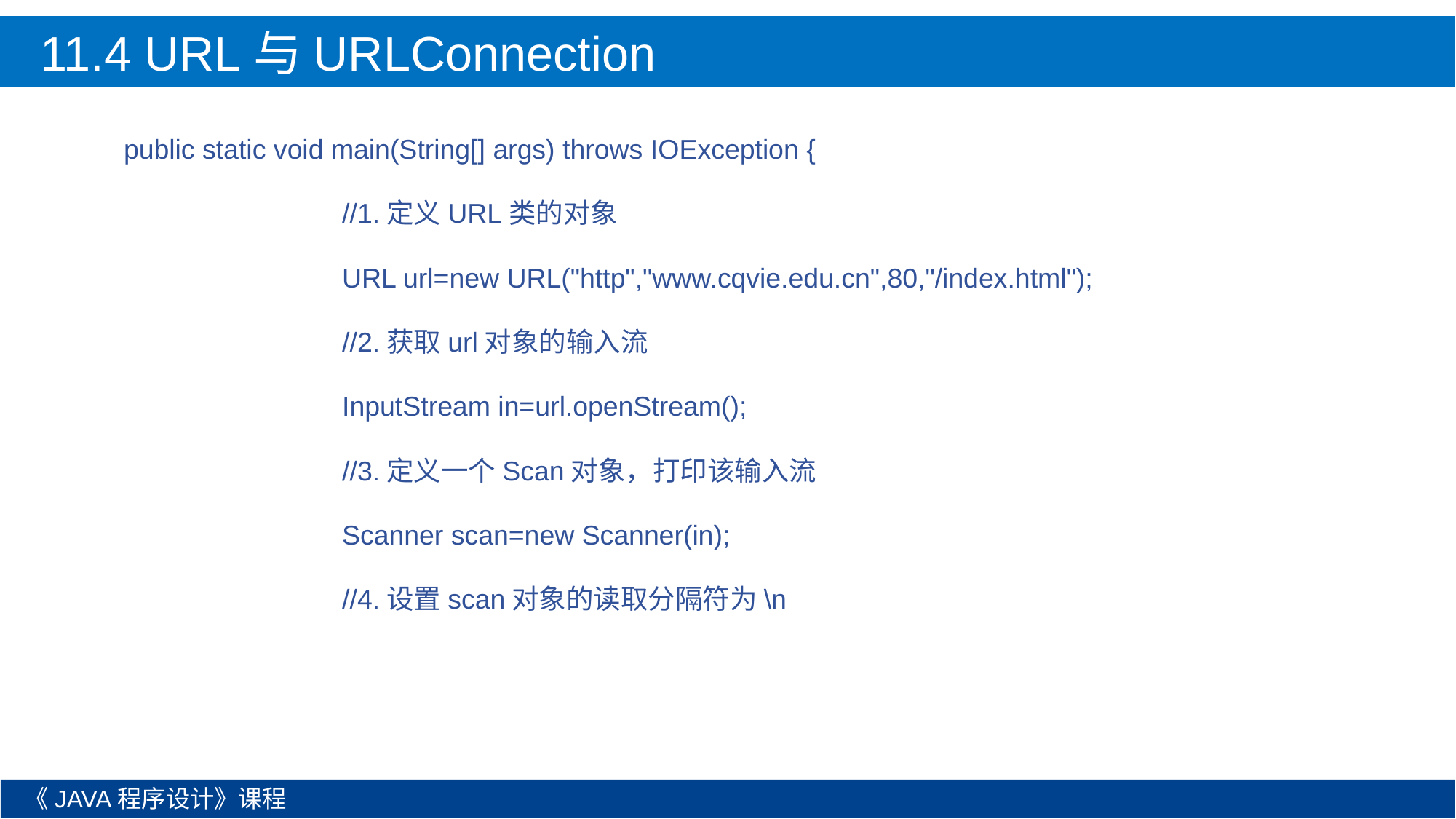

11.4 URL与URLConnection
public static void main(String[] args) throws IOException {
		//1.定义URL类的对象
		URL url=new URL("http","www.cqvie.edu.cn",80,"/index.html");
		//2.获取url对象的输入流
		InputStream in=url.openStream();
		//3.定义一个Scan对象，打印该输入流
		Scanner scan=new Scanner(in);
		//4.设置scan对象的读取分隔符为\n
《JAVA程序设计》课程